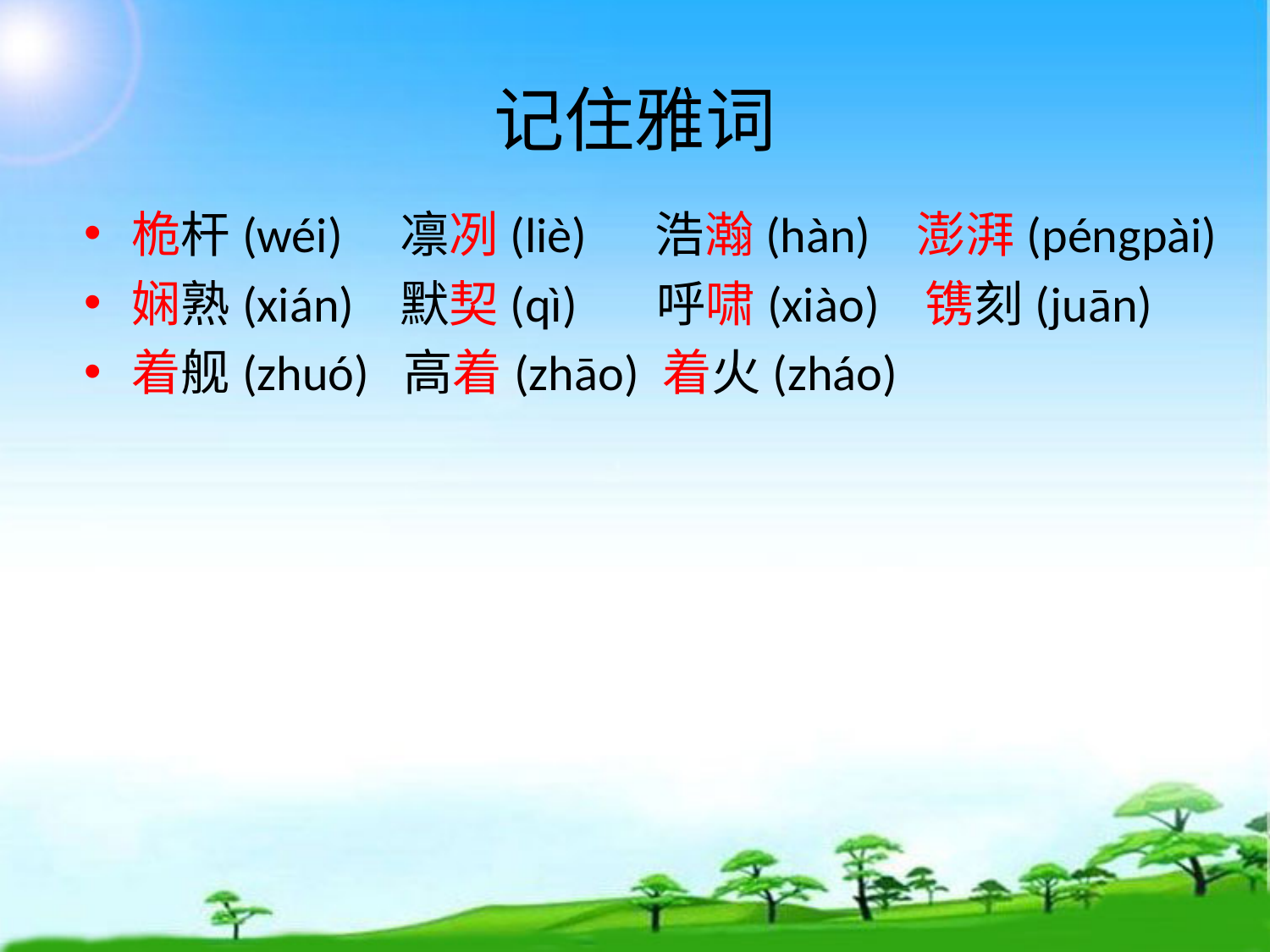

# 记住雅词
桅杆(wéi)    凛冽(liè)     浩瀚(hàn)   澎湃(péngpài)
娴熟(xián)   默契(qì)      呼啸(xiào)   镌刻(juān)
着舰(zhuó)  高着(zhāo) 着火(zháo)